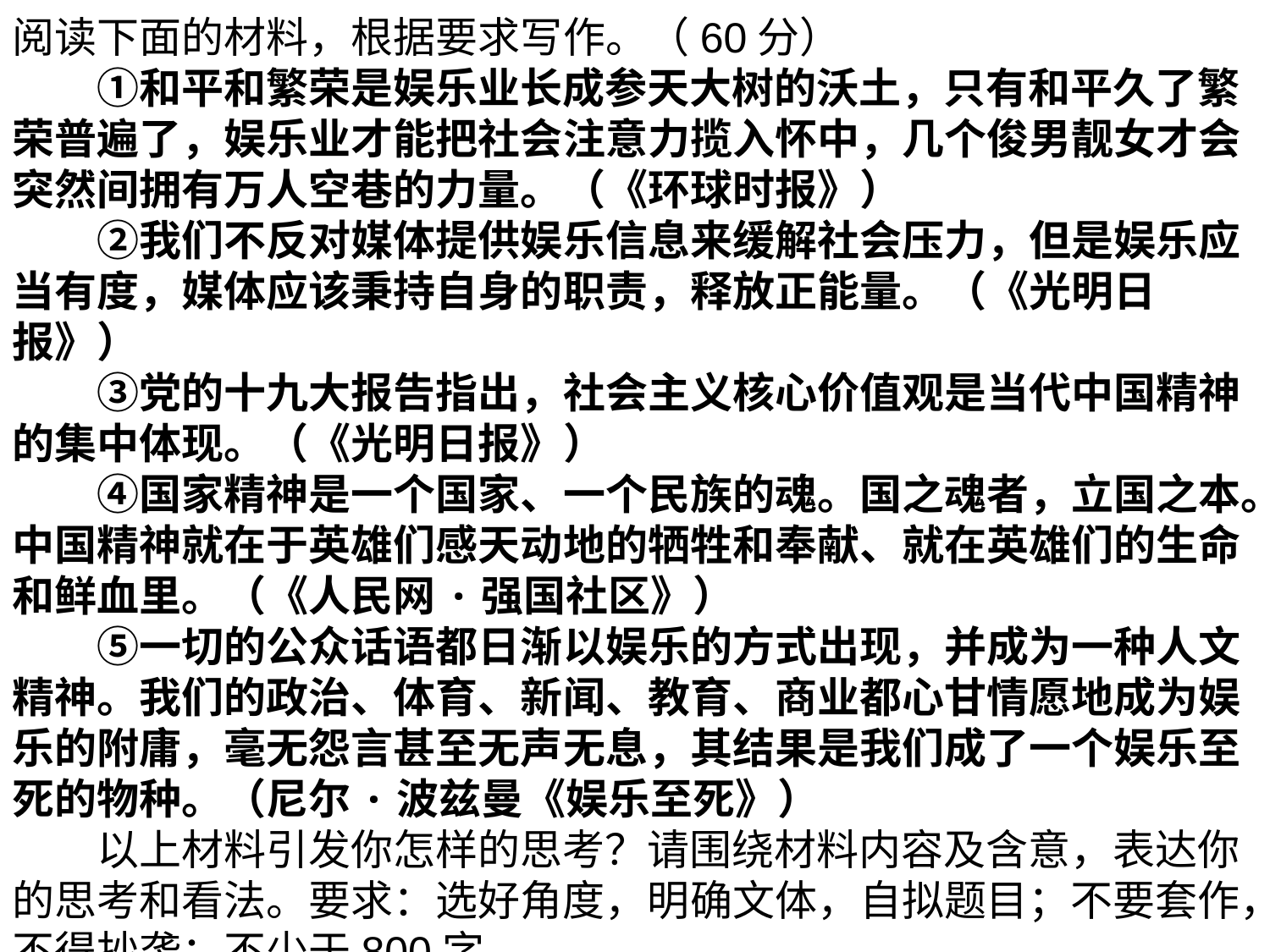

阅读下面的材料，根据要求写作。（60分）
　　①和平和繁荣是娱乐业长成参天大树的沃土，只有和平久了繁荣普遍了，娱乐业才能把社会注意力揽入怀中，几个俊男靓女才会突然间拥有万人空巷的力量。（《环球时报》）
　　②我们不反对媒体提供娱乐信息来缓解社会压力，但是娱乐应当有度，媒体应该秉持自身的职责，释放正能量。（《光明日报》）
　　③党的十九大报告指出，社会主义核心价值观是当代中国精神的集中体现。（《光明日报》）
　　④国家精神是一个国家、一个民族的魂。国之魂者，立国之本。中国精神就在于英雄们感天动地的牺牲和奉献、就在英雄们的生命和鲜血里。（《人民网·强国社区》）
　　⑤一切的公众话语都日渐以娱乐的方式出现，并成为一种人文精神。我们的政治、体育、新闻、教育、商业都心甘情愿地成为娱乐的附庸，毫无怨言甚至无声无息，其结果是我们成了一个娱乐至死的物种。（尼尔·波兹曼《娱乐至死》）
　　以上材料引发你怎样的思考？请围绕材料内容及含意，表达你的思考和看法。要求：选好角度，明确文体，自拟题目；不要套作，不得抄袭；不少于800字。